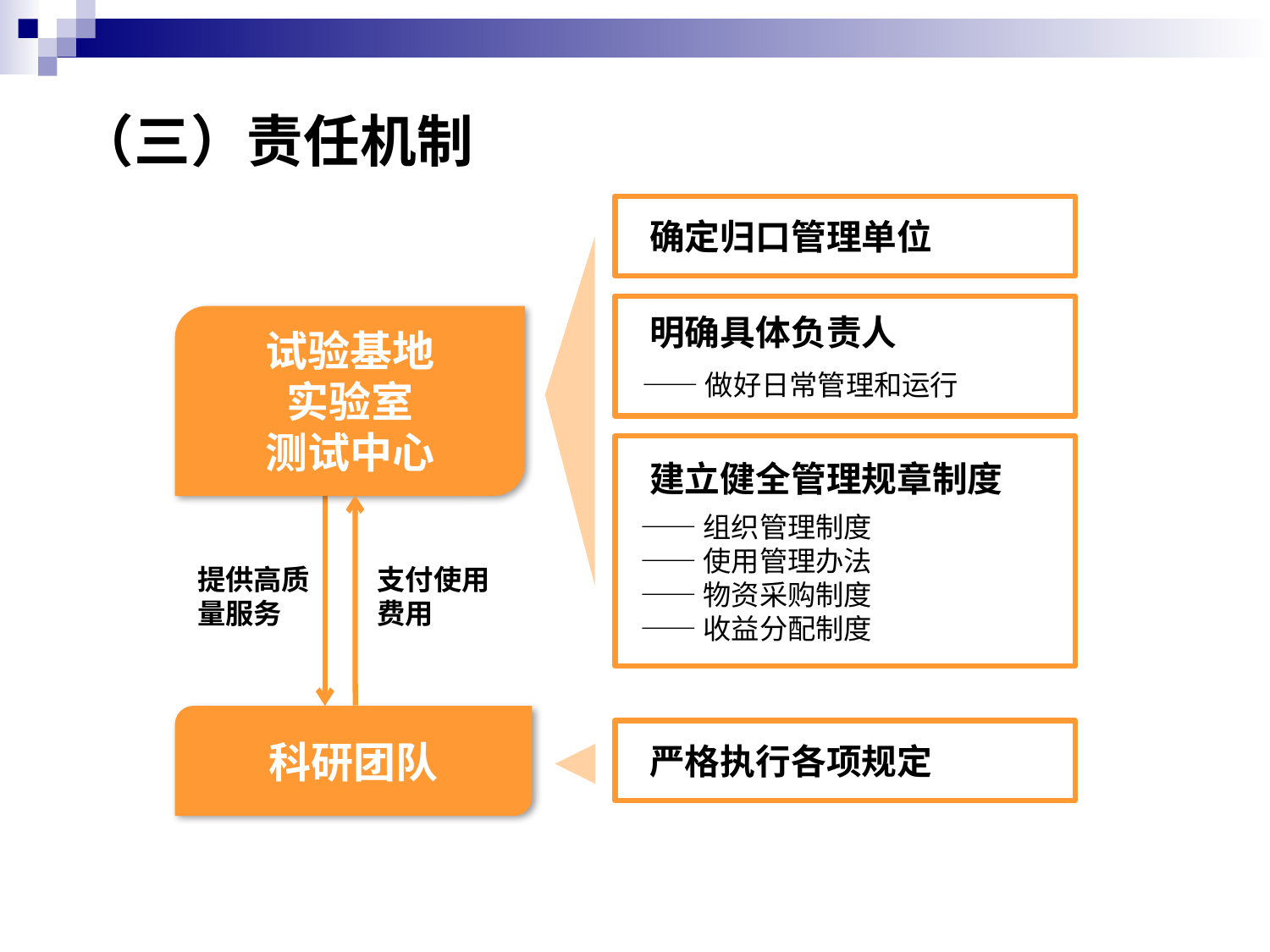

# （三）责任机制
  确定归口管理单位
  明确具体负责人
  ——做好日常管理和运行
试验基地
实验室
测试中心

  建立健全管理规章制度
  ——组织管理制度
  ——使用管理办法
  ——物资采购制度
  ——收益分配制度
提供高质量服务
支付使用费用
科研团队
  严格执行各项规定